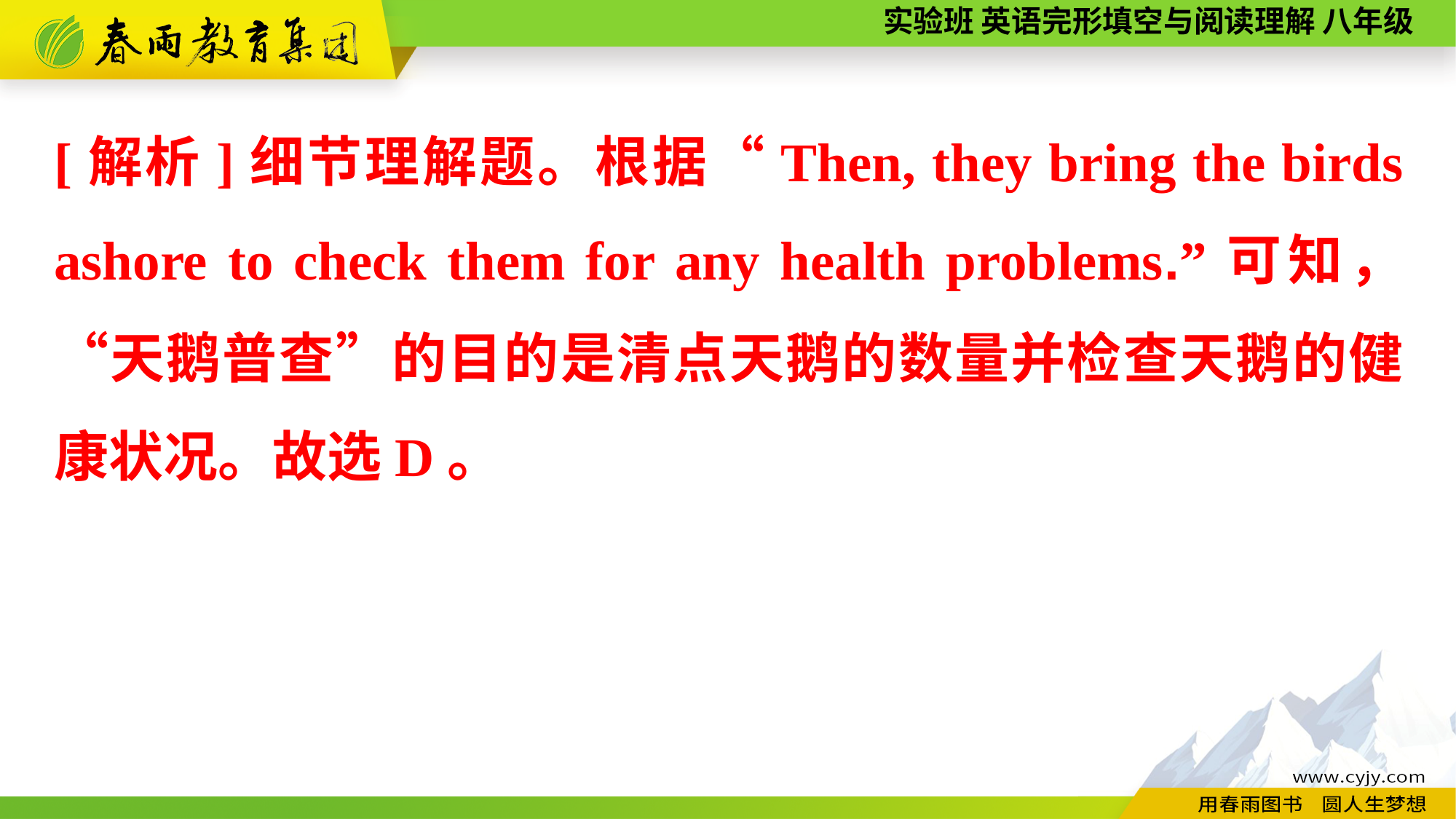

[解析]细节理解题。根据“Then, they bring the birds ashore to check them for any health problems.”可知，“天鹅普查”的目的是清点天鹅的数量并检查天鹅的健康状况。故选D。